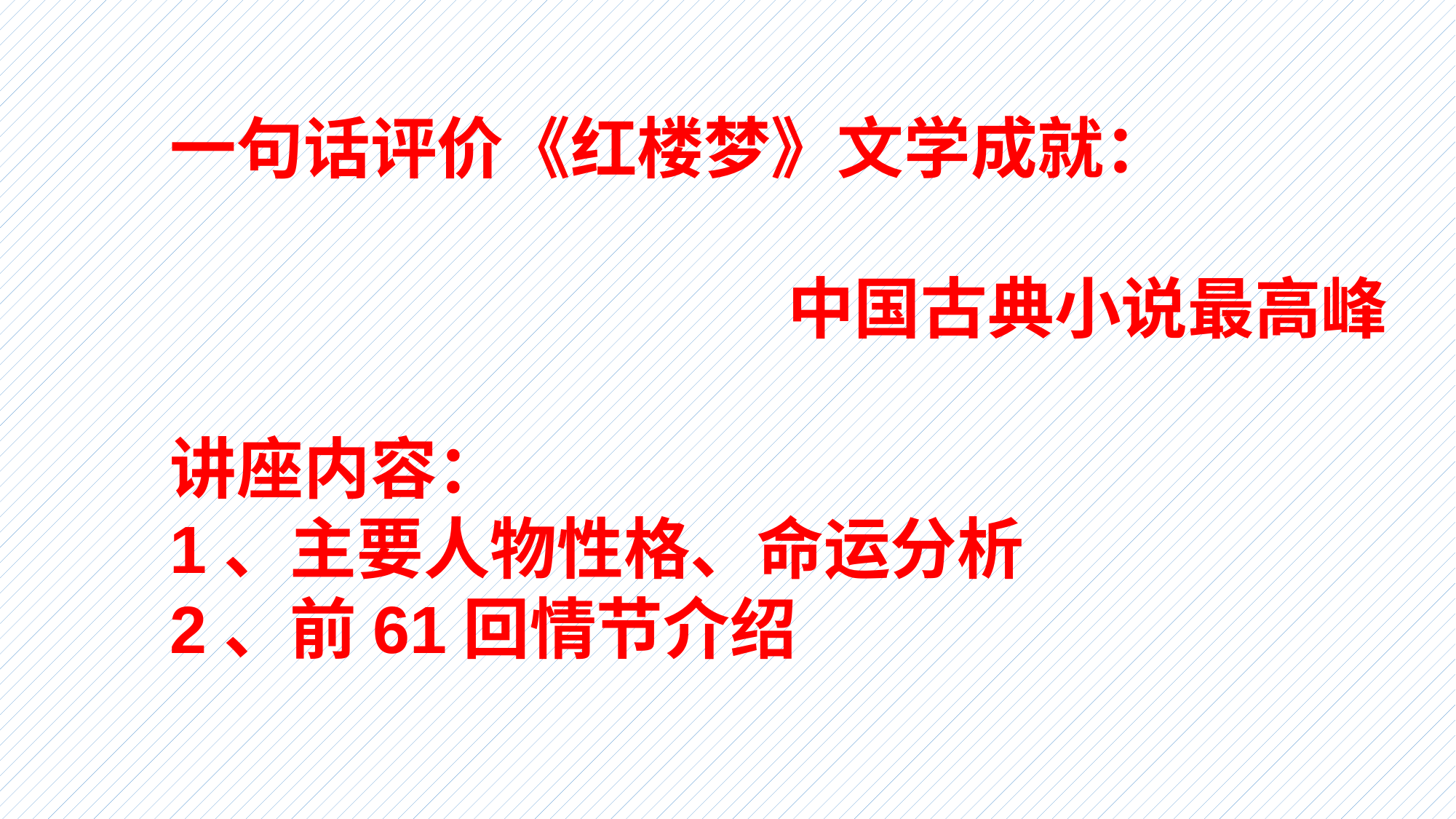

一句话评价《红楼梦》文学成就：

中国古典小说最高峰

讲座内容：
1、主要人物性格、命运分析
2、前61回情节介绍